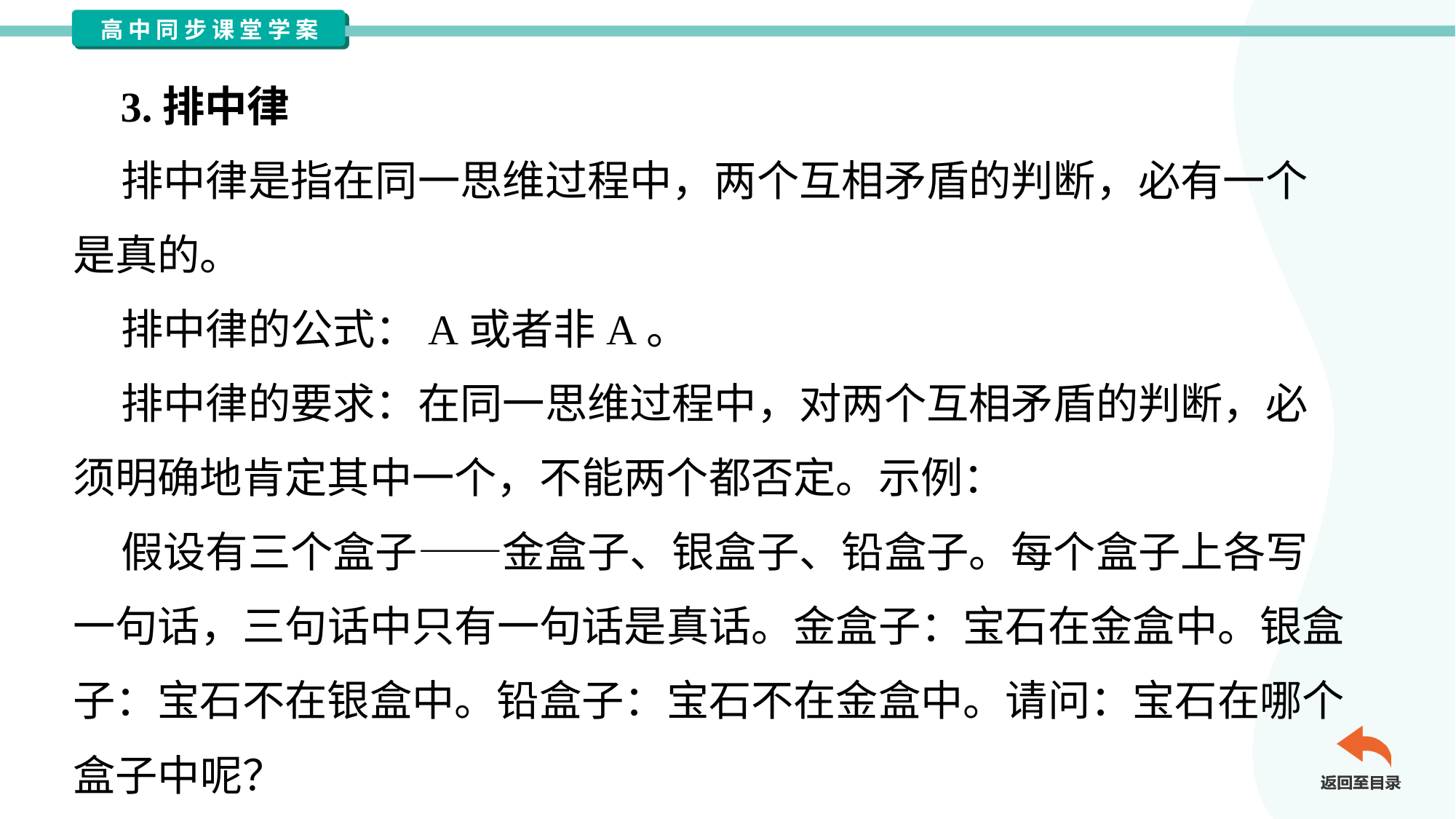

3.排中律
    排中律是指在同一思维过程中，两个互相矛盾的判断，必有一个
是真的。
    排中律的公式：A或者非A。
    排中律的要求：在同一思维过程中，对两个互相矛盾的判断，必
须明确地肯定其中一个，不能两个都否定。示例：
    假设有三个盒子——金盒子、银盒子、铅盒子。每个盒子上各写
一句话，三句话中只有一句话是真话。金盒子：宝石在金盒中。银盒
子：宝石不在银盒中。铅盒子：宝石不在金盒中。请问：宝石在哪个
盒子中呢？